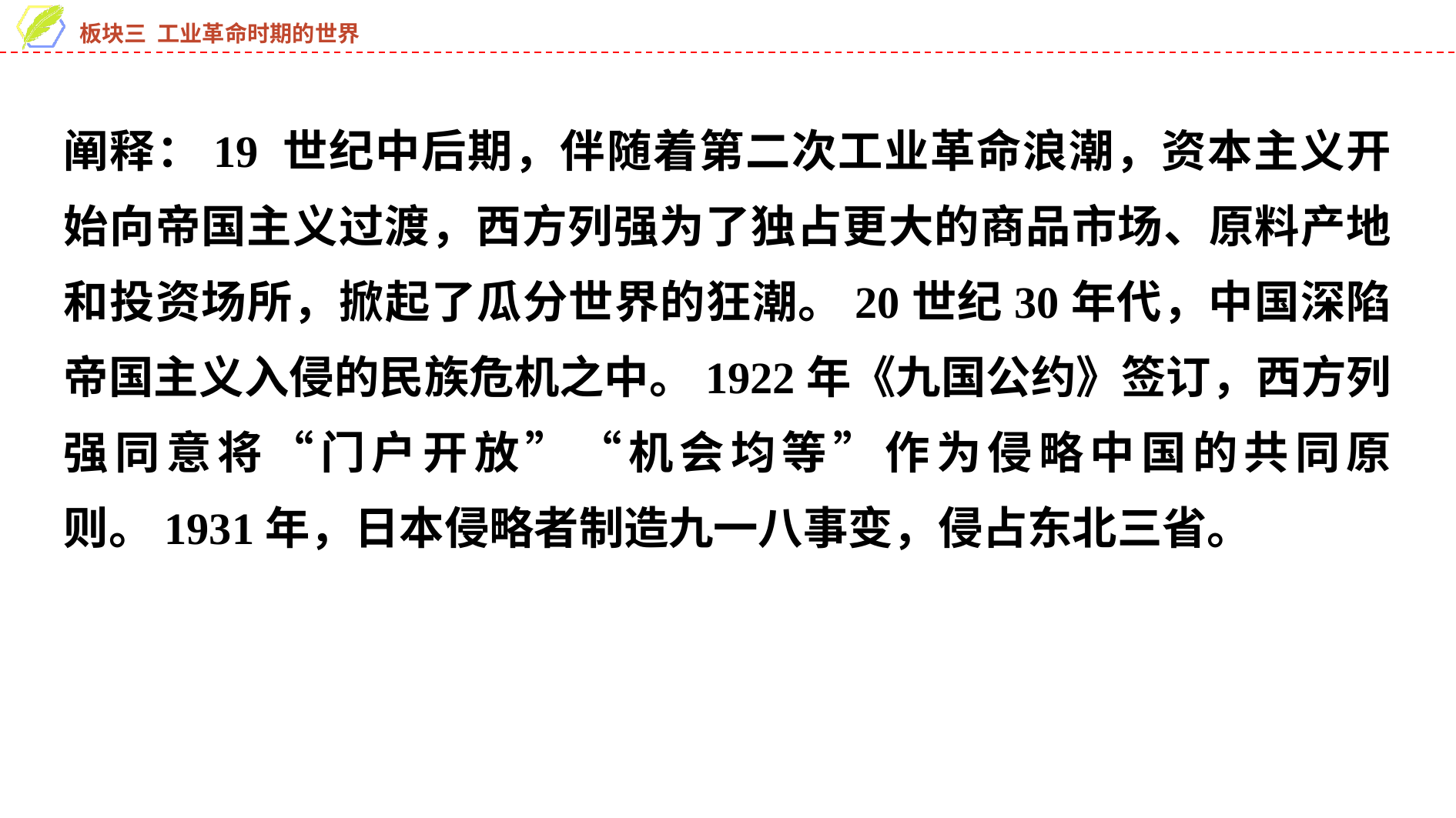

阐释：19 世纪中后期，伴随着第二次工业革命浪潮，资本主义开始向帝国主义过渡，西方列强为了独占更大的商品市场、原料产地和投资场所，掀起了瓜分世界的狂潮。20世纪30年代，中国深陷帝国主义入侵的民族危机之中。1922年《九国公约》签订，西方列强同意将“门户开放”“机会均等”作为侵略中国的共同原则。1931年，日本侵略者制造九一八事变，侵占东北三省。